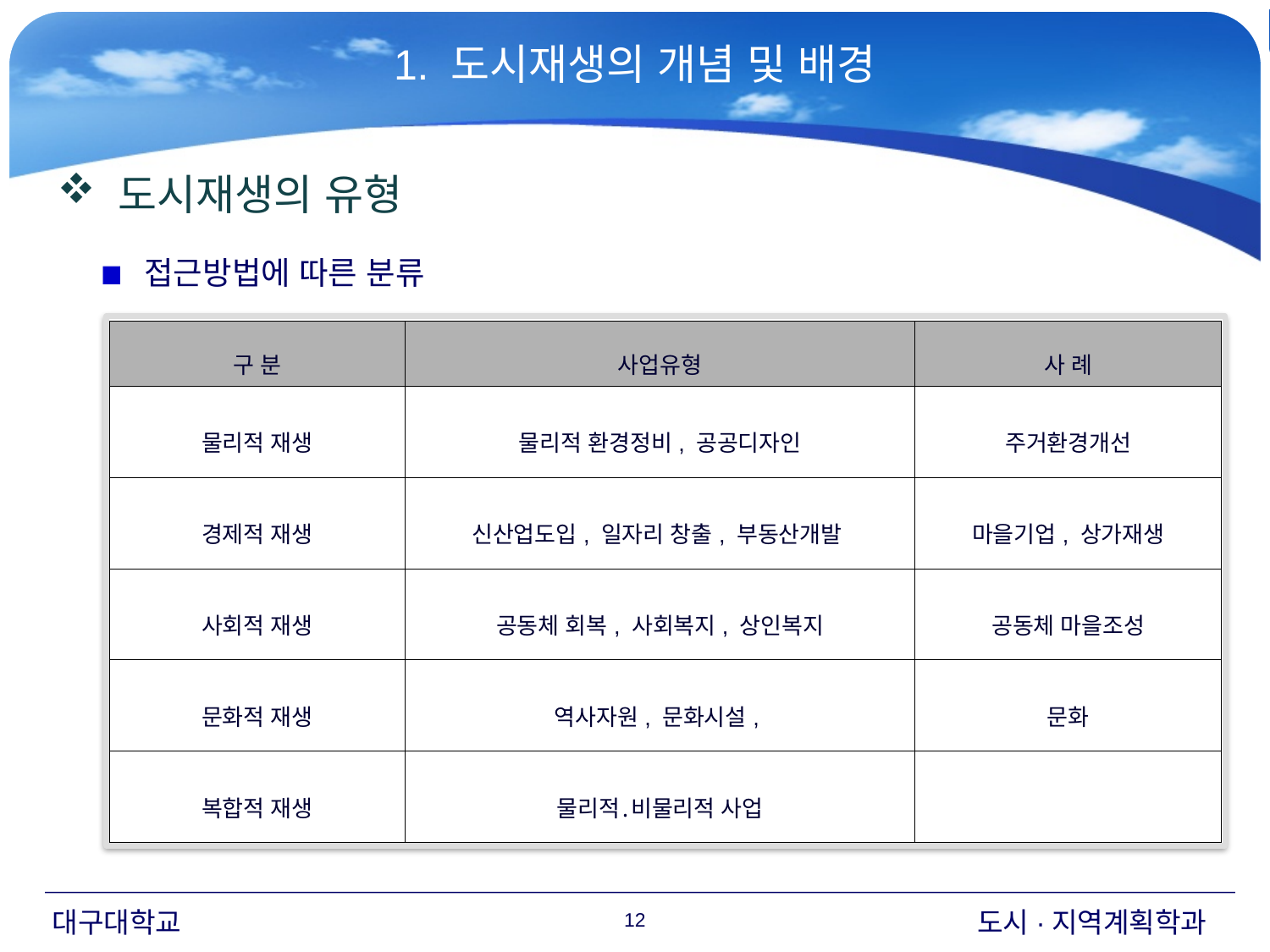

1. 도시재생의 개념 및 배경
 도시재생의 유형
 접근방법에 따른 분류

| 구 분 | 사업유형 | 사 례 |
| --- | --- | --- |
| 물리적 재생 | 물리적 환경정비, 공공디자인 | 주거환경개선 |
| 경제적 재생 | 신산업도입, 일자리 창출, 부동산개발 | 마을기업, 상가재생 |
| 사회적 재생 | 공동체 회복, 사회복지, 상인복지 | 공동체 마을조성 |
| 문화적 재생 | 역사자원, 문화시설, | 문화 |
| 복합적 재생 | 물리적․비물리적 사업 |  |